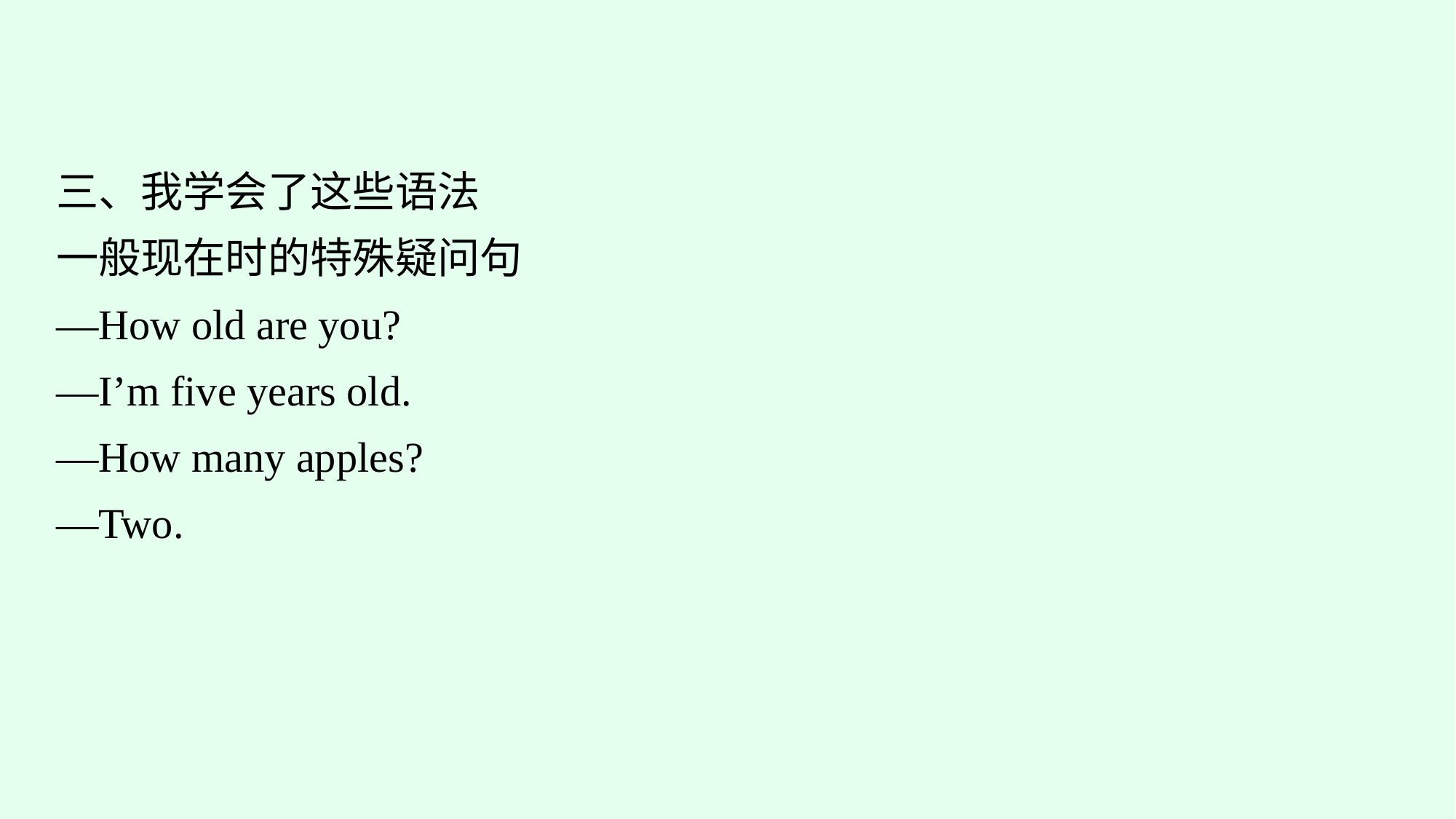

三、我学会了这些语法
一般现在时的特殊疑问句
—How old are you?
—I’m five years old.
—How many apples?
—Two.